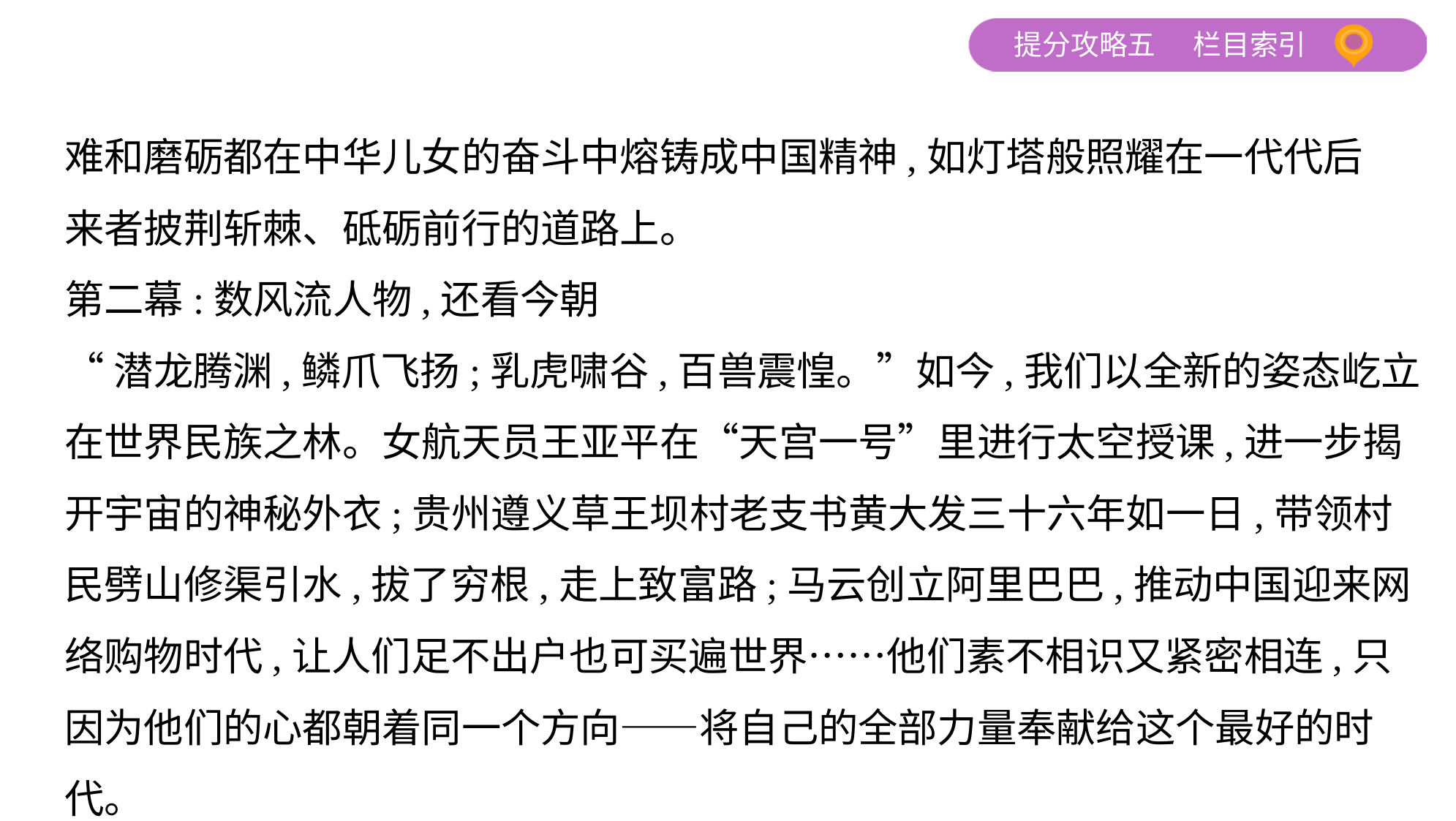

难和磨砺都在中华儿女的奋斗中熔铸成中国精神,如灯塔般照耀在一代代后
来者披荆斩棘、砥砺前行的道路上。
第二幕:数风流人物,还看今朝
“潜龙腾渊,鳞爪飞扬;乳虎啸谷,百兽震惶。”如今,我们以全新的姿态屹立在世界民族之林。女航天员王亚平在“天宫一号”里进行太空授课,进一步揭开宇宙的神秘外衣;贵州遵义草王坝村老支书黄大发三十六年如一日,带领村民劈山修渠引水,拔了穷根,走上致富路;马云创立阿里巴巴,推动中国迎来网络购物时代,让人们足不出户也可买遍世界……他们素不相识又紧密相连,只因为他们的心都朝着同一个方向——将自己的全部力量奉献给这个最好的时代。